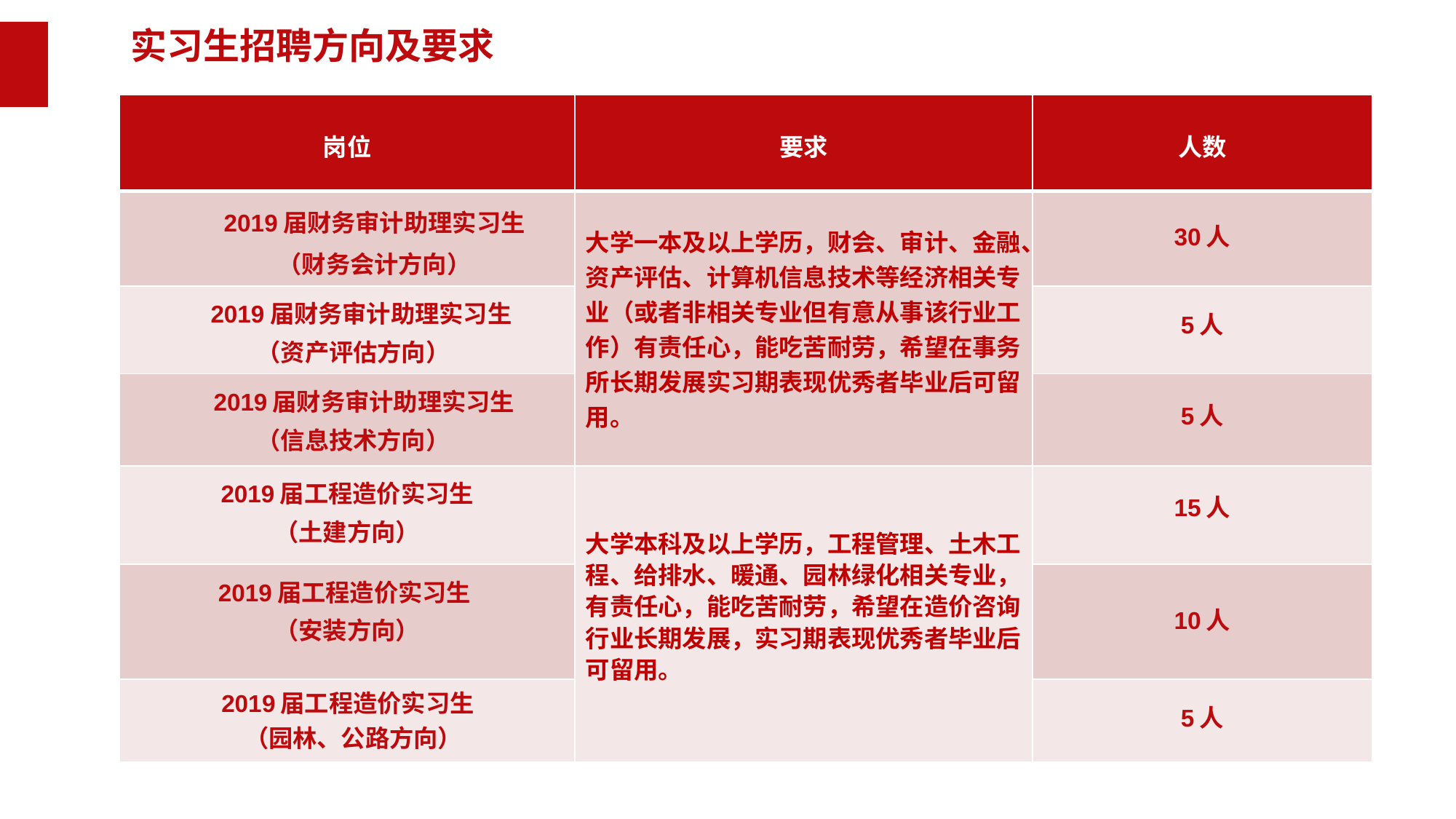

实习生招聘方向及要求
| 岗位 | 要求 | 人数 |
| --- | --- | --- |
| 2019届财务审计助理实习生 （财务会计方向） | 大学一本及以上学历，财会、审计、金融、资产评估、计算机信息技术等经济相关专业（或者非相关专业但有意从事该行业工作）有责任心，能吃苦耐劳，希望在事务所长期发展实习期表现优秀者毕业后可留用。 | 30人 |
| 2019届财务审计助理实习生 （资产评估方向） |  | 5人 |
| 2019届财务审计助理实习生 （信息技术方向） |  | 5人 |
| 2019届工程造价实习生 （土建方向） | 大学本科及以上学历，工程管理、土木工程、给排水、暖通、园林绿化相关专业，有责任心，能吃苦耐劳，希望在造价咨询行业长期发展，实习期表现优秀者毕业后可留用。 | 15人 |
| 2019届工程造价实习生 （安装方向） |  | 10人 |
| 2019届工程造价实习生 （园林、公路方向） |  | 5人 |